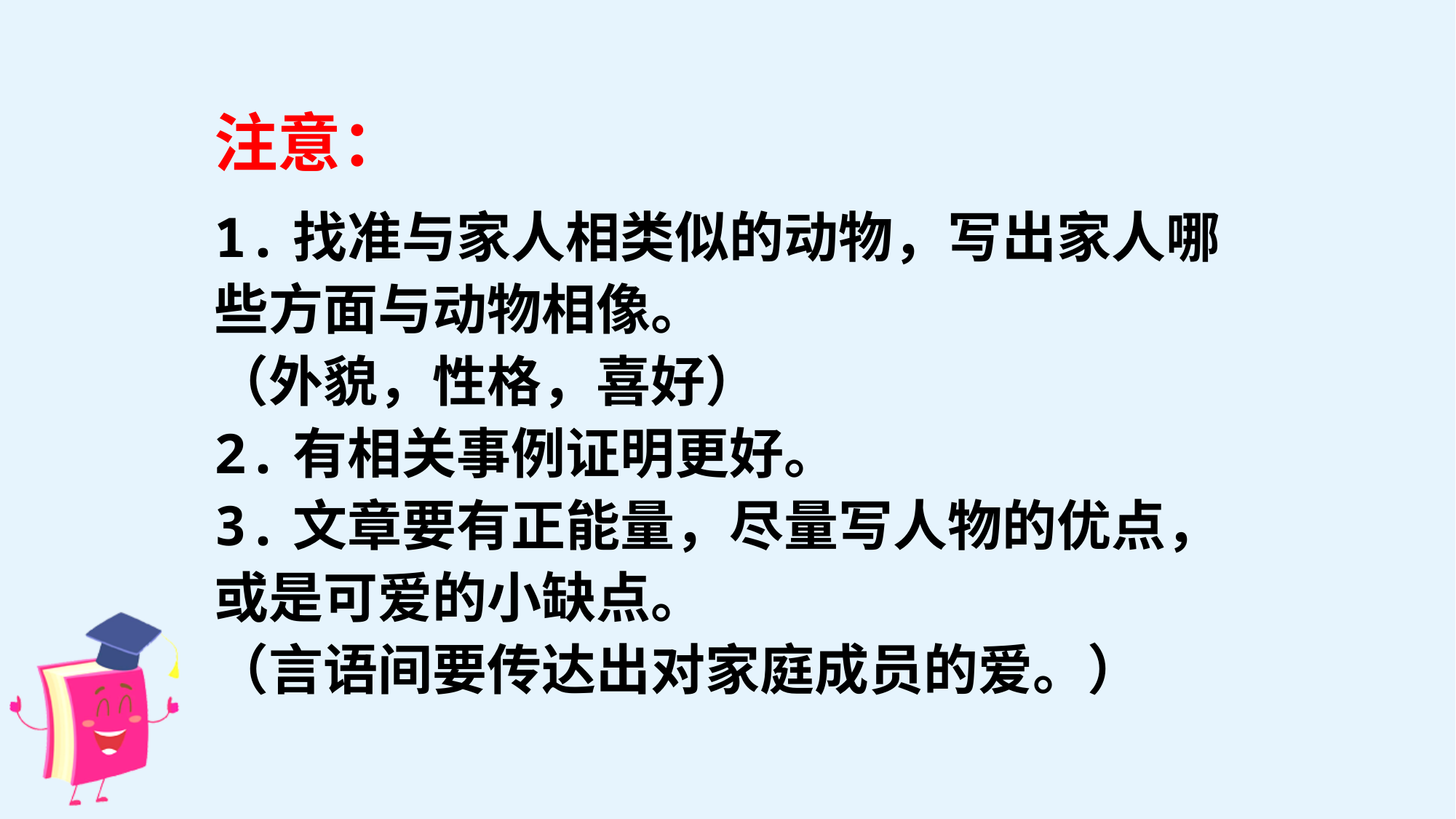

注意：
1.找准与家人相类似的动物，写出家人哪些方面与动物相像。
（外貌，性格，喜好）
2.有相关事例证明更好。
3.文章要有正能量，尽量写人物的优点，或是可爱的小缺点。
（言语间要传达出对家庭成员的爱。）